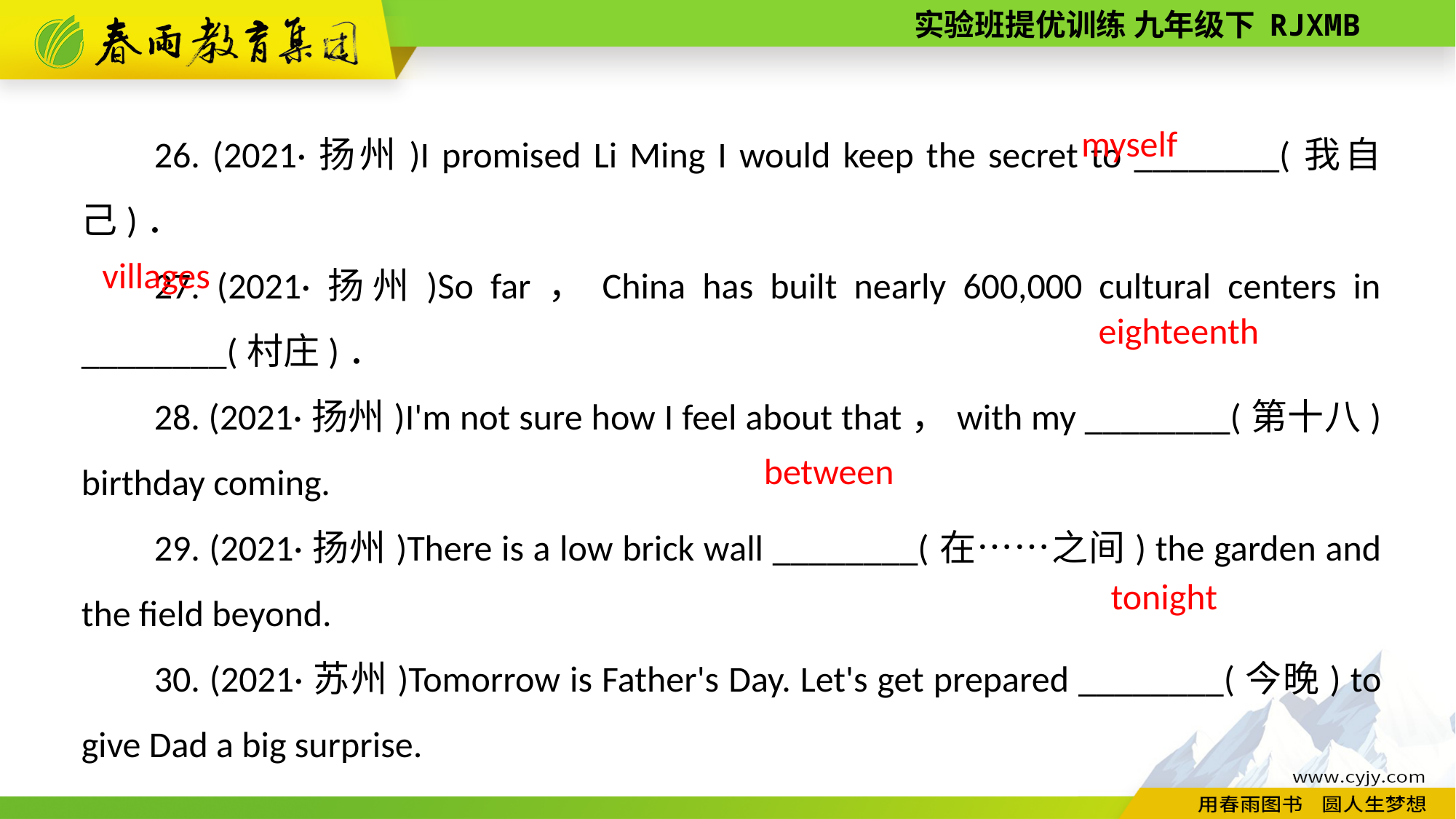

26. (2021·扬州)I promised Li Ming I would keep the secret to ________(我自己)．
27. (2021·扬州)So far，China has built nearly 600,000 cultural centers in ________(村庄)．
28. (2021·扬州)I'm not sure how I feel about that，with my ________(第十八) birthday coming.
29. (2021·扬州)There is a low brick wall ________(在……之间) the garden and the field beyond.
30. (2021·苏州)Tomorrow is Father's Day. Let's get prepared ________(今晚) to give Dad a big surprise.
myself
villages
eighteenth
between
tonight